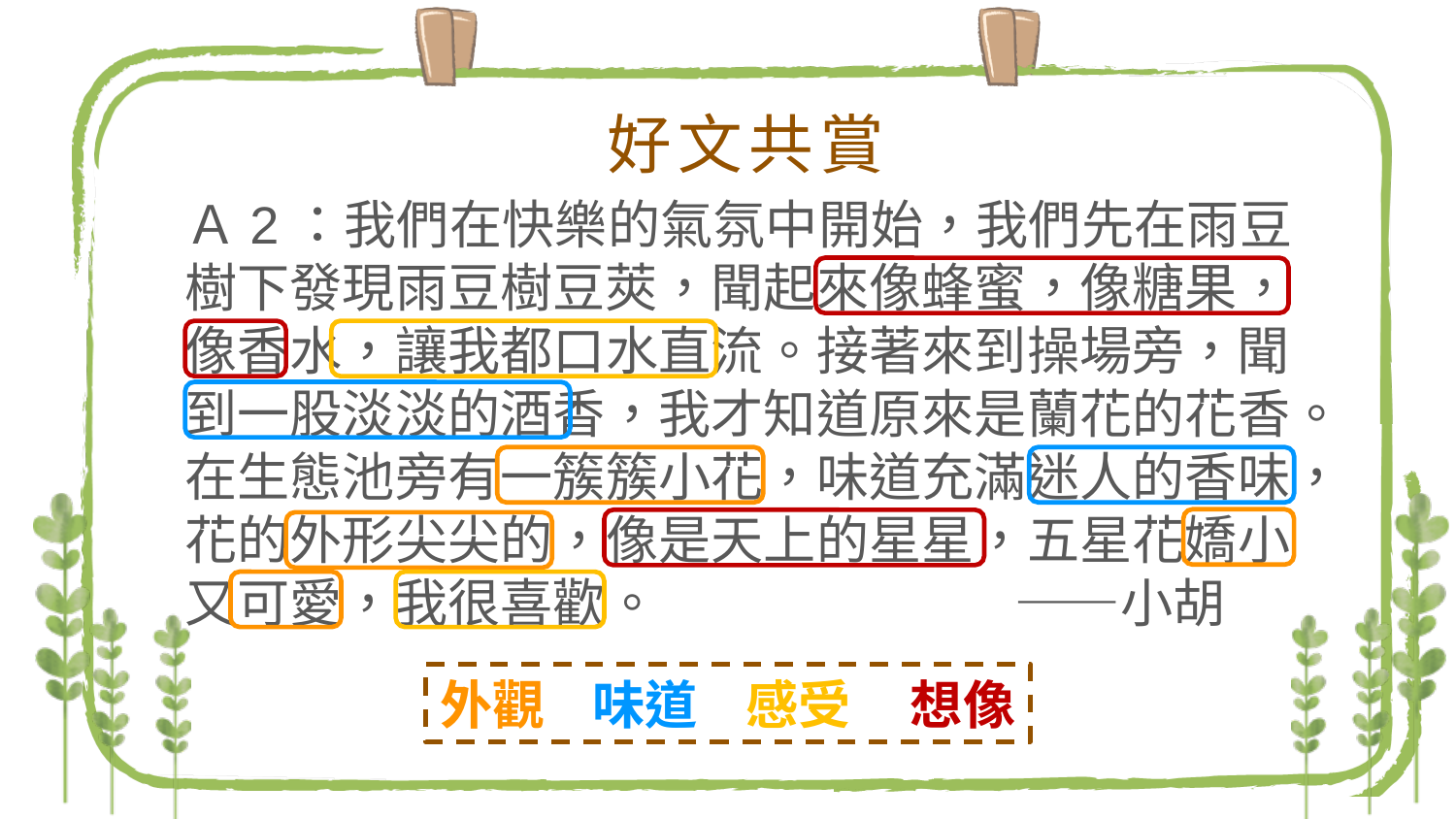

好文共賞
Ａ2：我們在快樂的氣氛中開始，我們先在雨豆樹下發現雨豆樹豆莢，聞起來像蜂蜜，像糖果，像香水，讓我都口水直流。接著來到操場旁，聞到一股淡淡的酒香，我才知道原來是蘭花的花香。在生態池旁有一簇簇小花，味道充滿迷人的香味，花的外形尖尖的，像是天上的星星，五星花嬌小又可愛，我很喜歡。                              ——小胡

外觀    味道    感受     想像